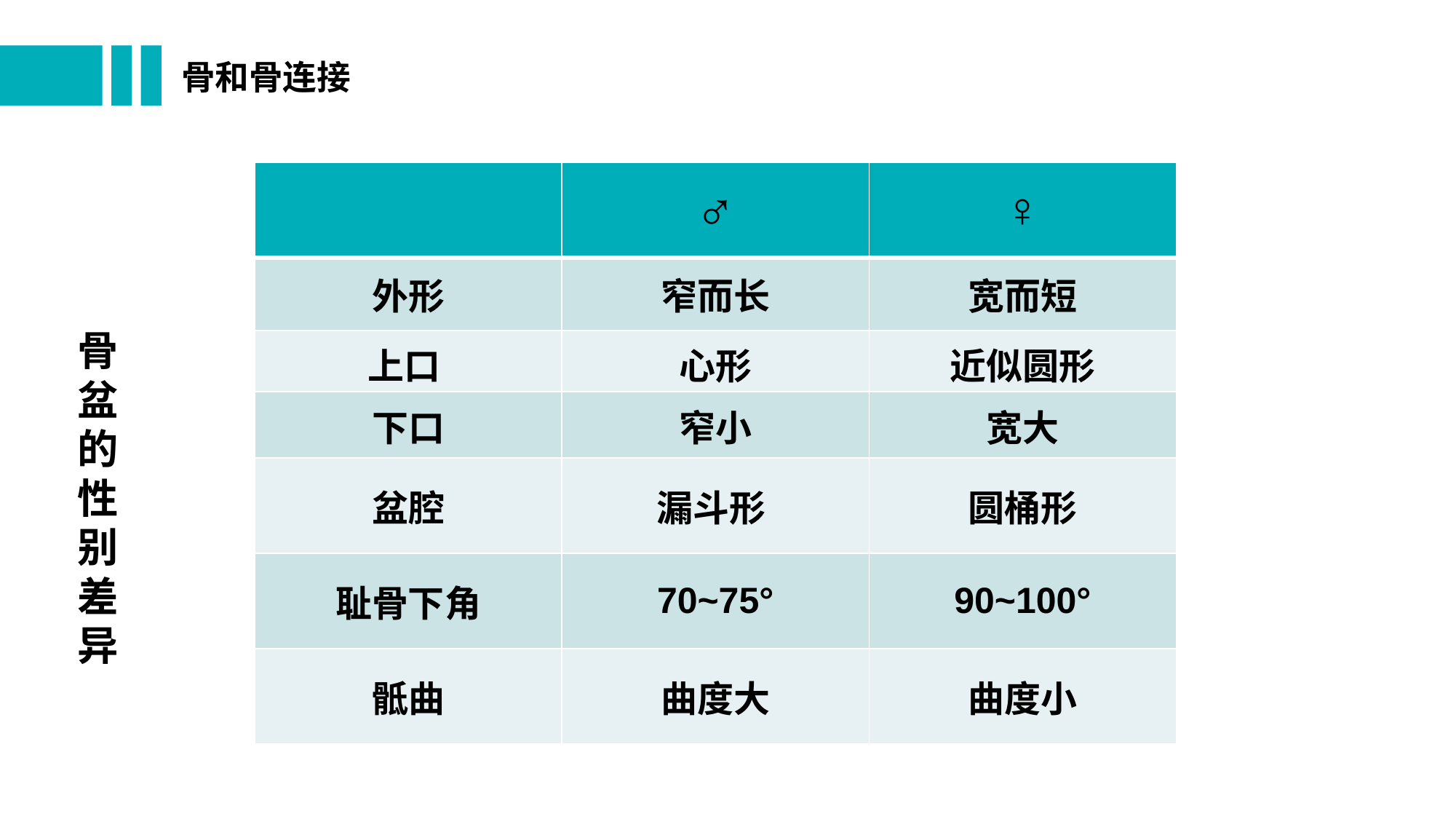

# 骨和骨连接
|  | ♂ | ♀ |
| --- | --- | --- |
| 外形 | 窄而长 | 宽而短 |
| 上口 | 心形 | 近似圆形 |
| 下口 | 窄小 | 宽大 |
| 盆腔 | 漏斗形 | 圆桶形 |
| 耻骨下角 | 70~75° | 90~100° |
| 骶曲 | 曲度大 | 曲度小 |
骨盆的性别差异